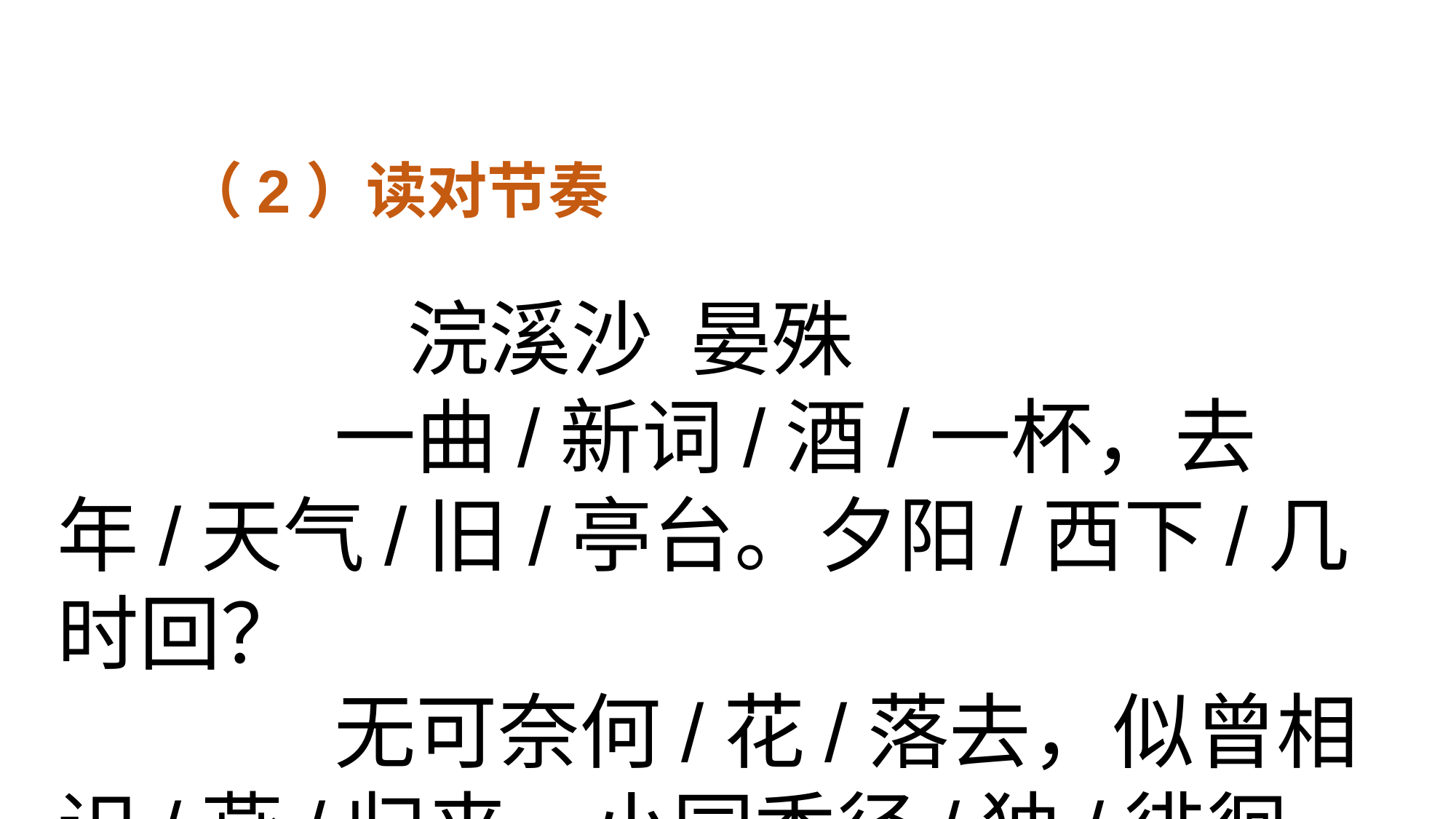

# （2）读对节奏
     浣溪沙  晏殊
 一曲/新词/酒/一杯，去年/天气/旧/亭台。夕阳/西下/几时回？
 无可奈何/花/落去，似曾相识/燕/归来。小园香径/独/徘徊。